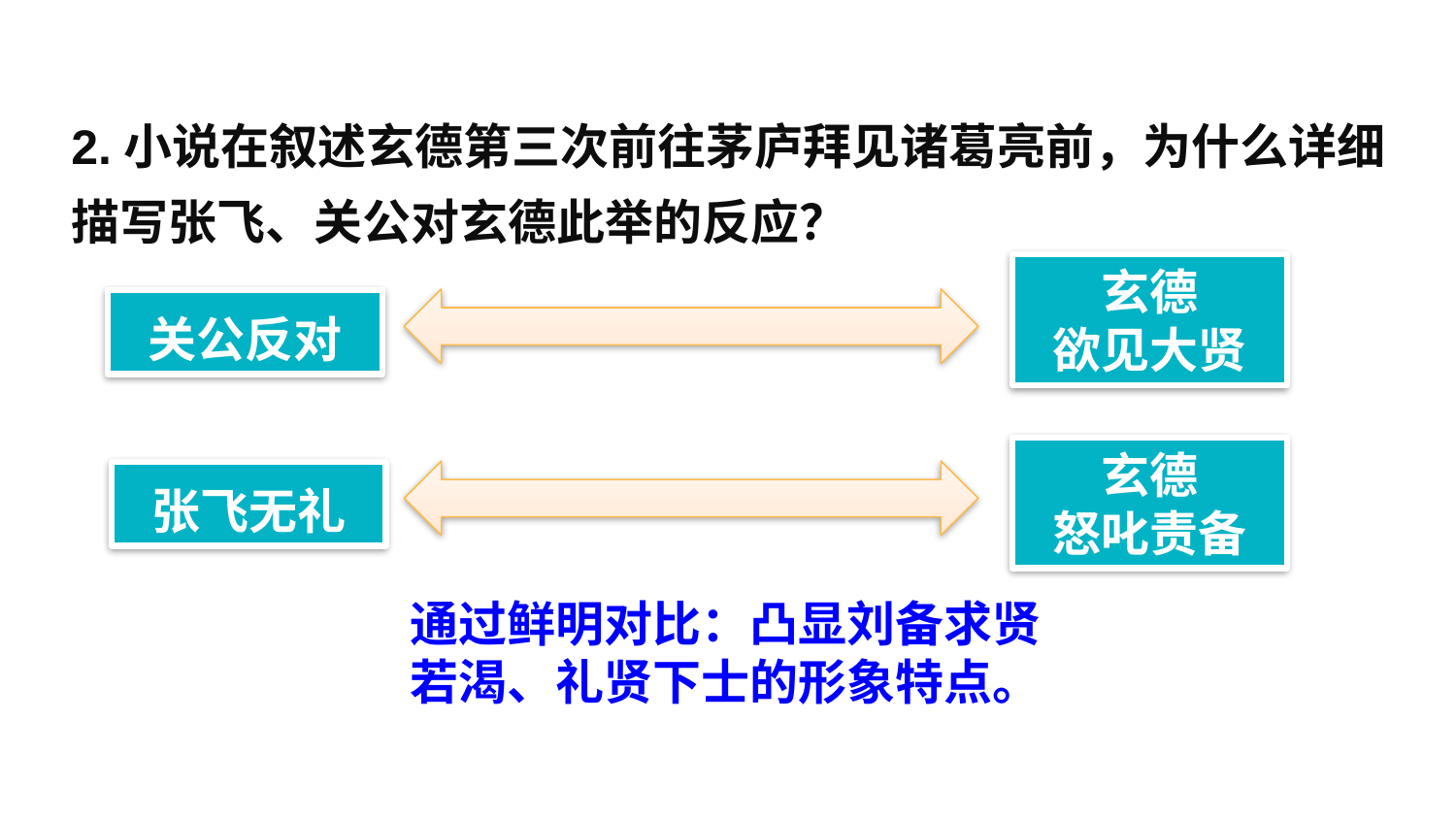

2.小说在叙述玄德第三次前往茅庐拜见诸葛亮前，为什么详细描写张飞、关公对玄德此举的反应？
玄德
欲见大贤

关公反对
玄德
怒叱责备

张飞无礼
通过鲜明对比：凸显刘备求贤若渴、礼贤下士的形象特点。